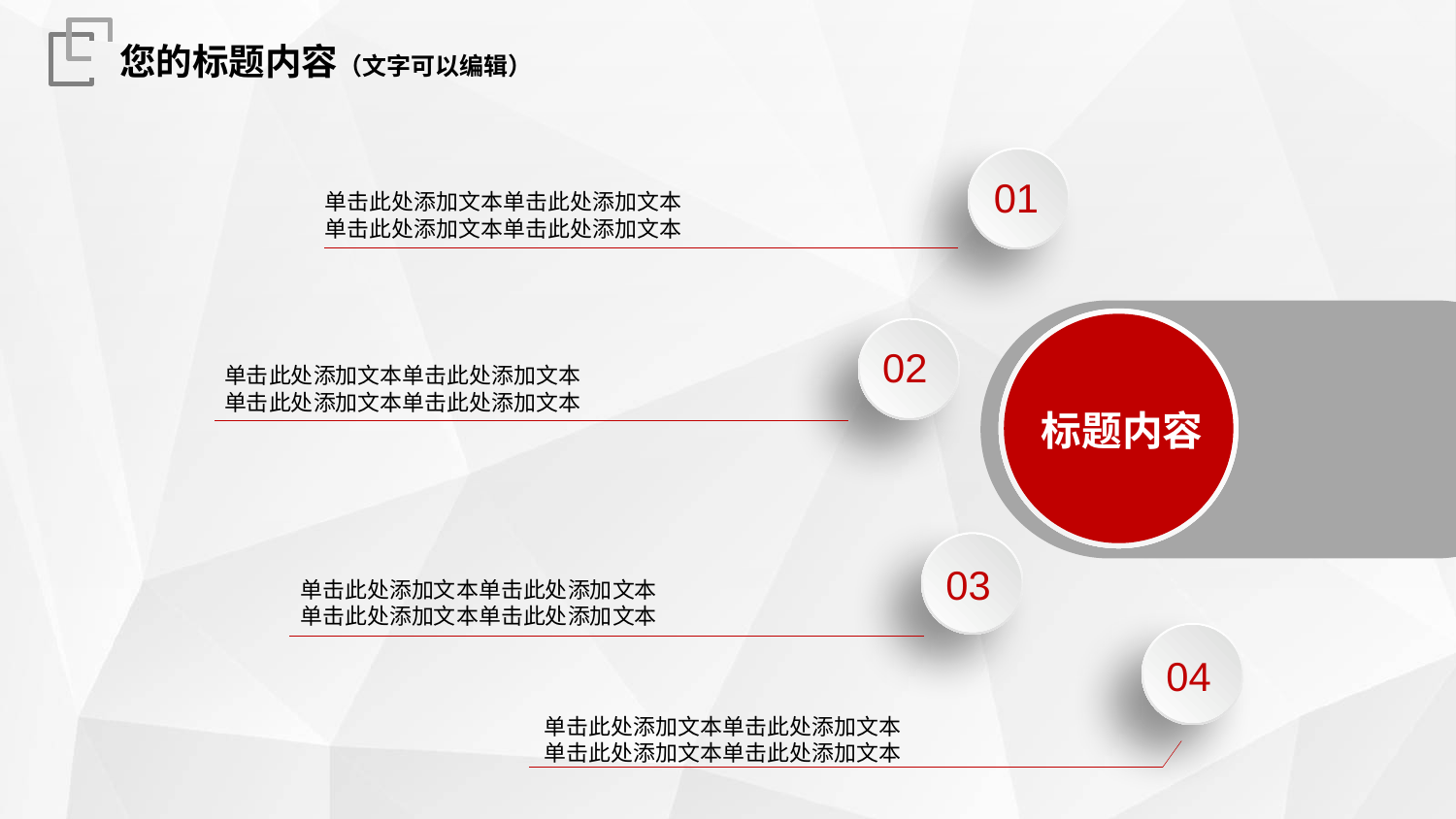

您的标题内容（文字可以编辑）

01

02

03

04
单击此处添加文本单击此处添加文本
单击此处添加文本单击此处添加文本

标题内容
单击此处添加文本单击此处添加文本
单击此处添加文本单击此处添加文本

单击此处添加文本单击此处添加文本
单击此处添加文本单击此处添加文本

单击此处添加文本单击此处添加文本
单击此处添加文本单击此处添加文本